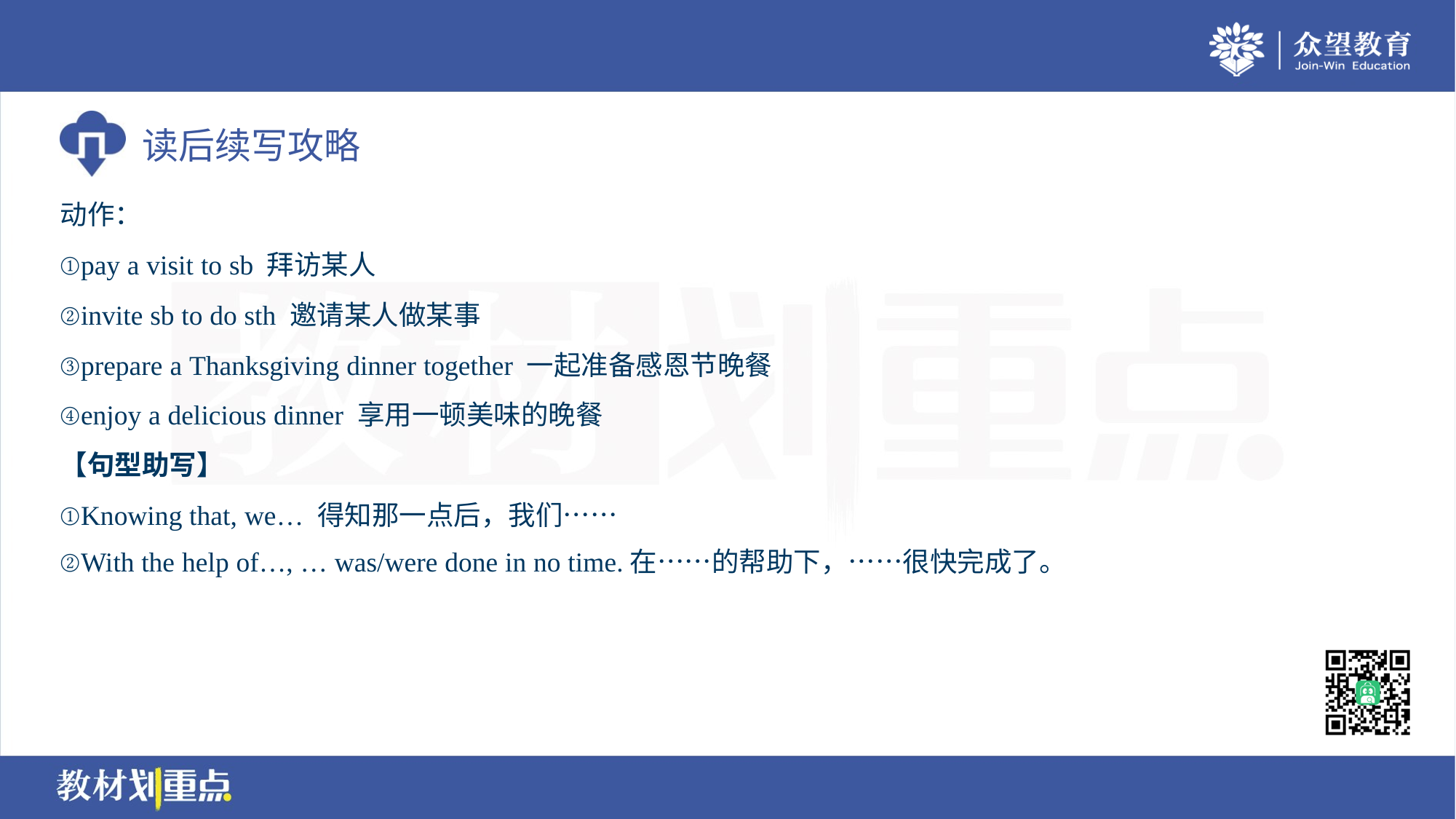

动作：
①pay a visit to sb 拜访某人
②invite sb to do sth 邀请某人做某事
③prepare a Thanksgiving dinner together 一起准备感恩节晚餐
④enjoy a delicious dinner 享用一顿美味的晚餐
【句型助写】
①Knowing that, we… 得知那一点后，我们……
②With the help of…, … was/were done in no time.在……的帮助下，……很快完成了。